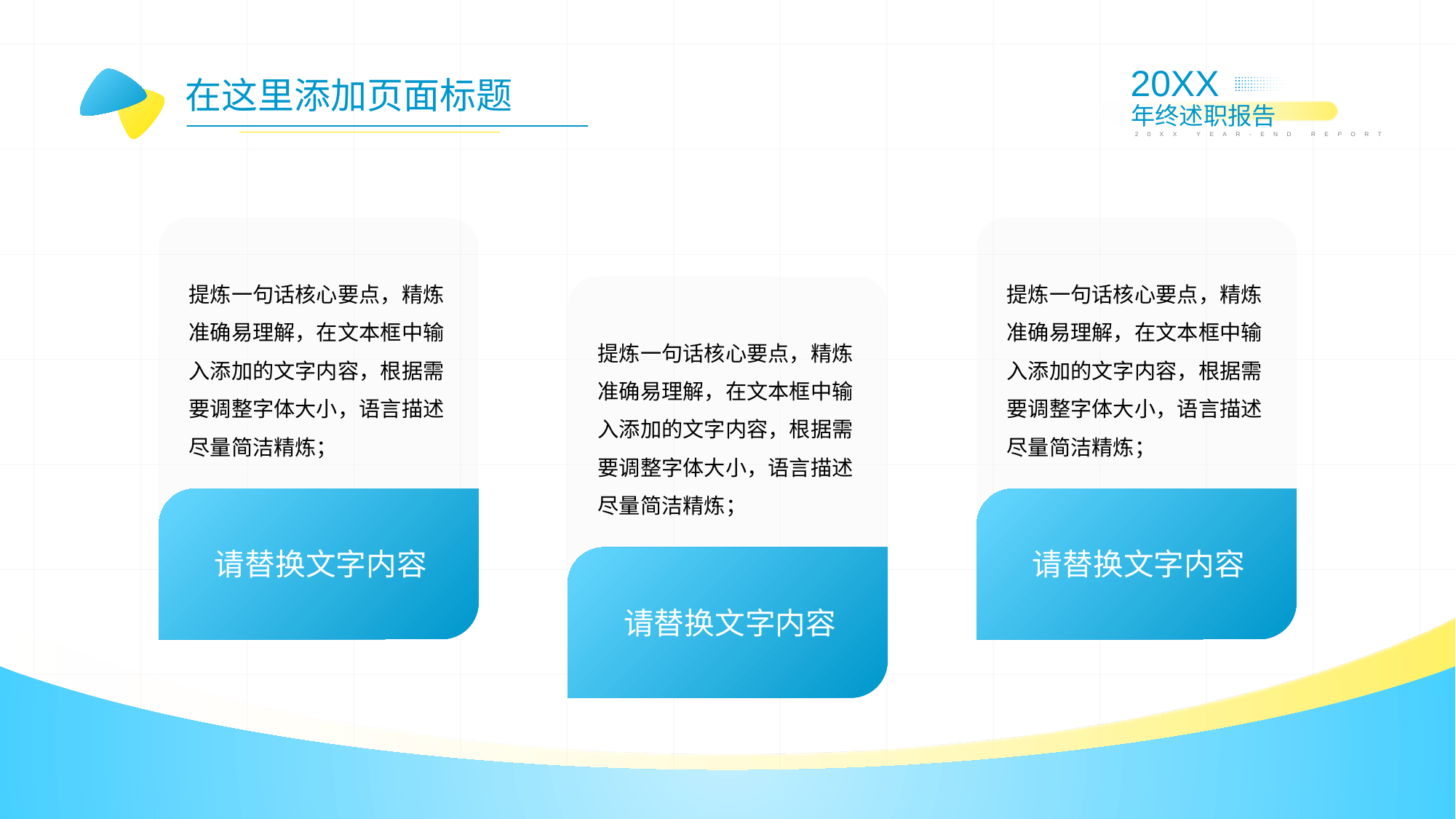

在这里添加页面标题

提炼一句话核心要点，精炼准确易理解，在文本框中输入添加的文字内容，根据需要调整字体大小，语言描述尽量简洁精炼；

请替换文字内容

提炼一句话核心要点，精炼准确易理解，在文本框中输入添加的文字内容，根据需要调整字体大小，语言描述尽量简洁精炼；

请替换文字内容

提炼一句话核心要点，精炼准确易理解，在文本框中输入添加的文字内容，根据需要调整字体大小，语言描述尽量简洁精炼；

请替换文字内容